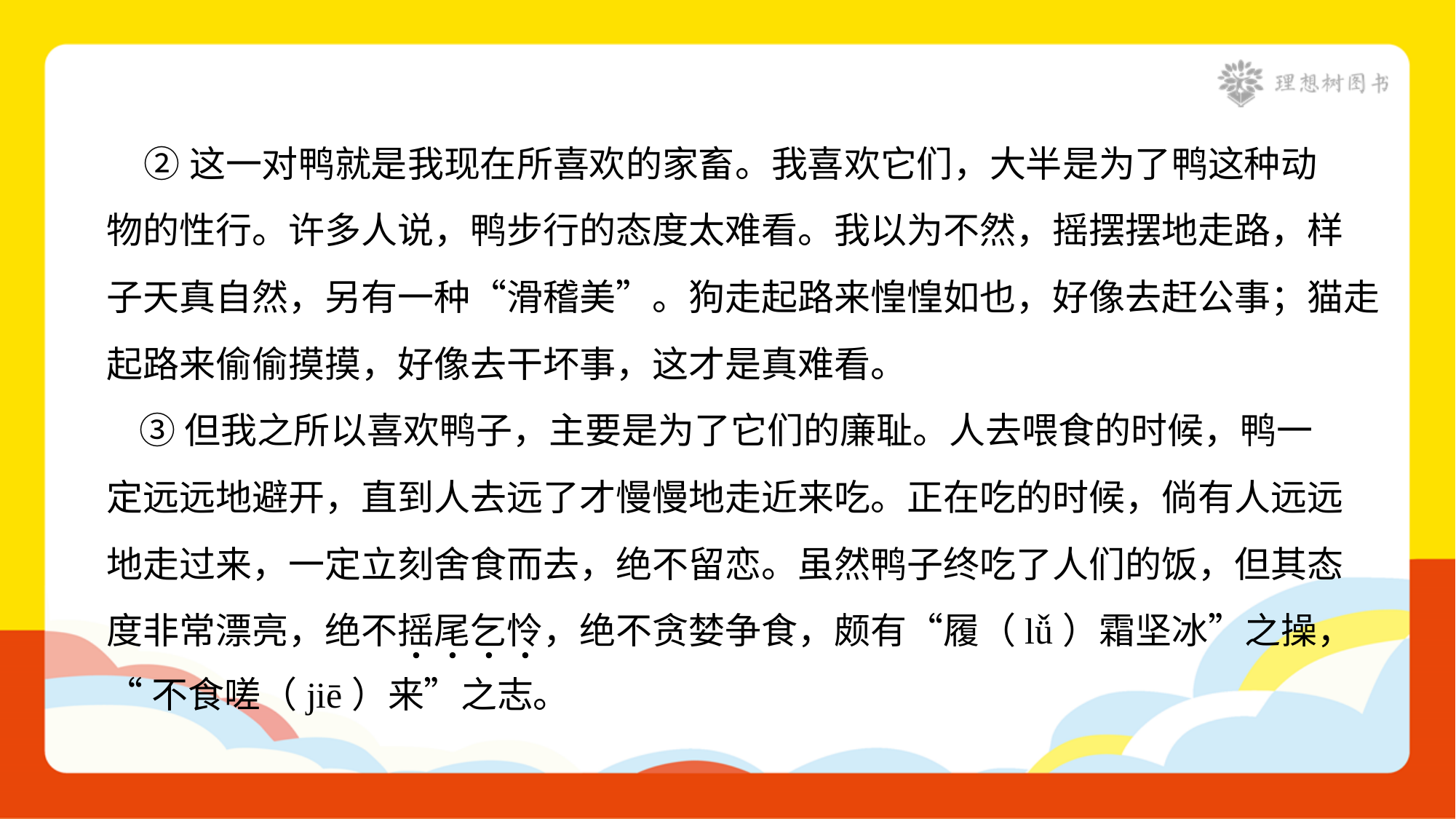

②这一对鸭就是我现在所喜欢的家畜。我喜欢它们，大半是为了鸭这种动
物的性行。许多人说，鸭步行的态度太难看。我以为不然，摇摆摆地走路，样
子天真自然，另有一种“滑稽美”。狗走起路来惶惶如也，好像去赶公事；猫走
起路来偷偷摸摸，好像去干坏事，这才是真难看。
    ③但我之所以喜欢鸭子，主要是为了它们的廉耻。人去喂食的时候，鸭一
定远远地避开，直到人去远了才慢慢地走近来吃。正在吃的时候，倘有人远远
地走过来，一定立刻舍食而去，绝不留恋。虽然鸭子终吃了人们的饭，但其态
度非常漂亮，绝不摇尾乞怜，绝不贪婪争食，颇有“履（lǚ）霜坚冰”之操，
“不食嗟（jiē）来”之志。